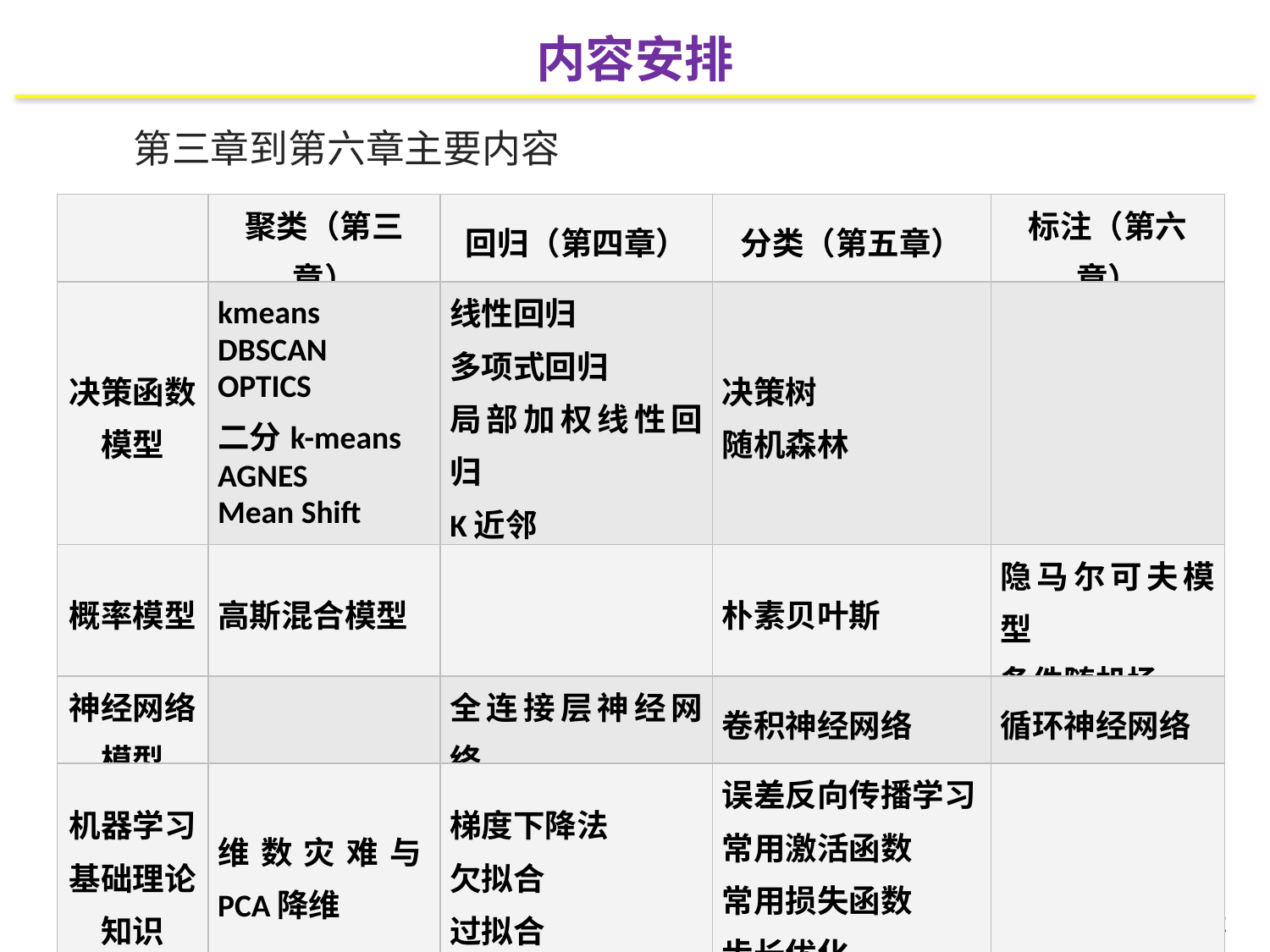

内容安排
第三章到第六章主要内容
|  | 聚类（第三章） | 回归（第四章） | 分类（第五章） | 标注（第六章） |
| --- | --- | --- | --- | --- |
| 决策函数模型 | kmeans DBSCAN OPTICS 二分k-means AGNES Mean Shift | 线性回归 多项式回归 局部加权线性回归 K近邻 | 决策树 随机森林 |  |
| 概率模型 | 高斯混合模型 |  | 朴素贝叶斯 | 隐马尔可夫模型 条件随机场 |
| 神经网络模型 |  | 全连接层神经网络 | 卷积神经网络 | 循环神经网络 |
| 机器学习基础理论知识 | 维数灾难与PCA降维 | 梯度下降法 欠拟合 过拟合 | 误差反向传播学习 常用激活函数 常用损失函数 步长优化 动量优化 |  |
52